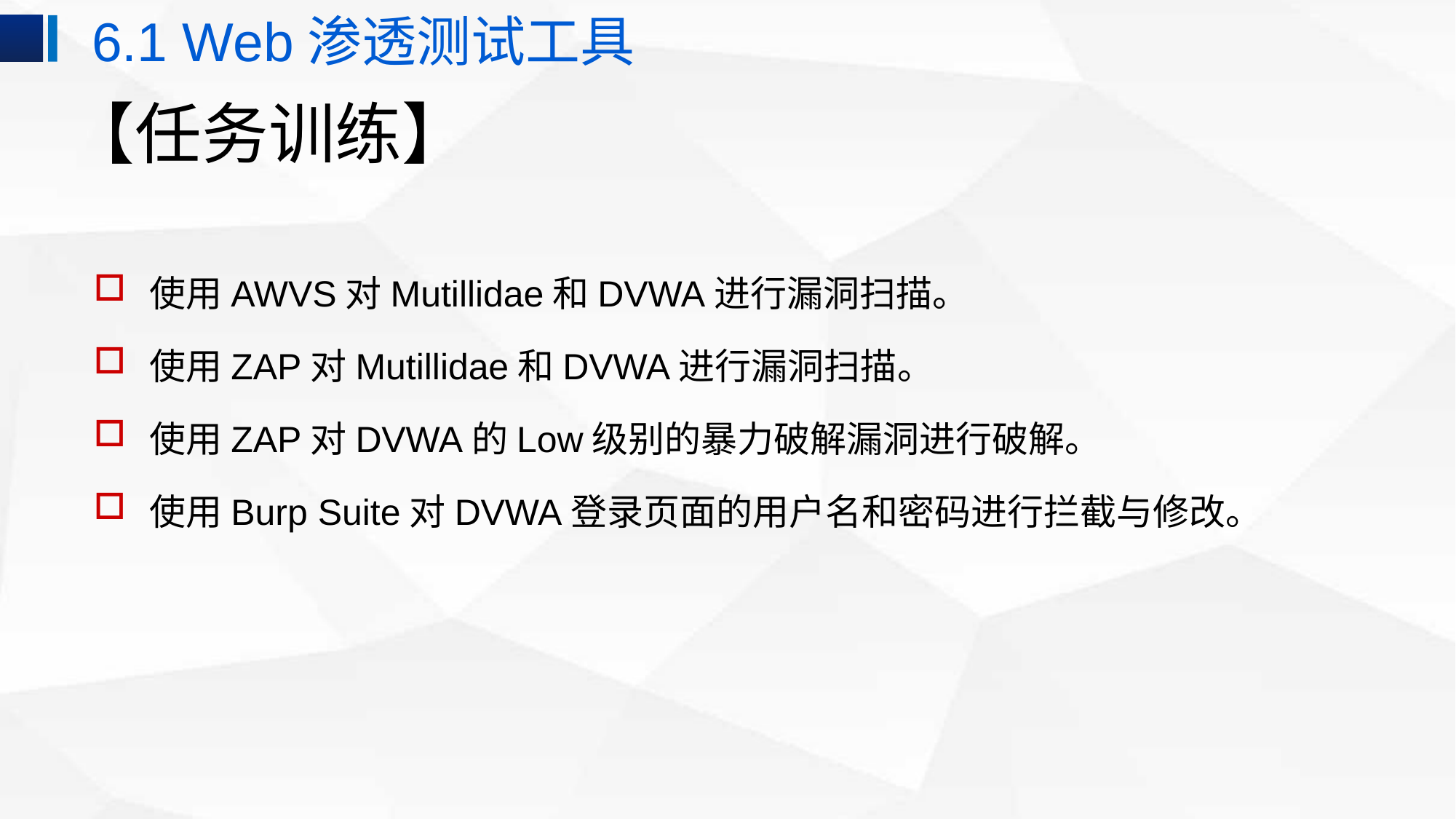

6.1 Web渗透测试工具

# 【任务训练】
使用AWVS对Mutillidae和DVWA进行漏洞扫描。
使用ZAP对Mutillidae和DVWA进行漏洞扫描。
使用ZAP对DVWA的Low级别的暴力破解漏洞进行破解。
使用Burp Suite对DVWA登录页面的用户名和密码进行拦截与修改。